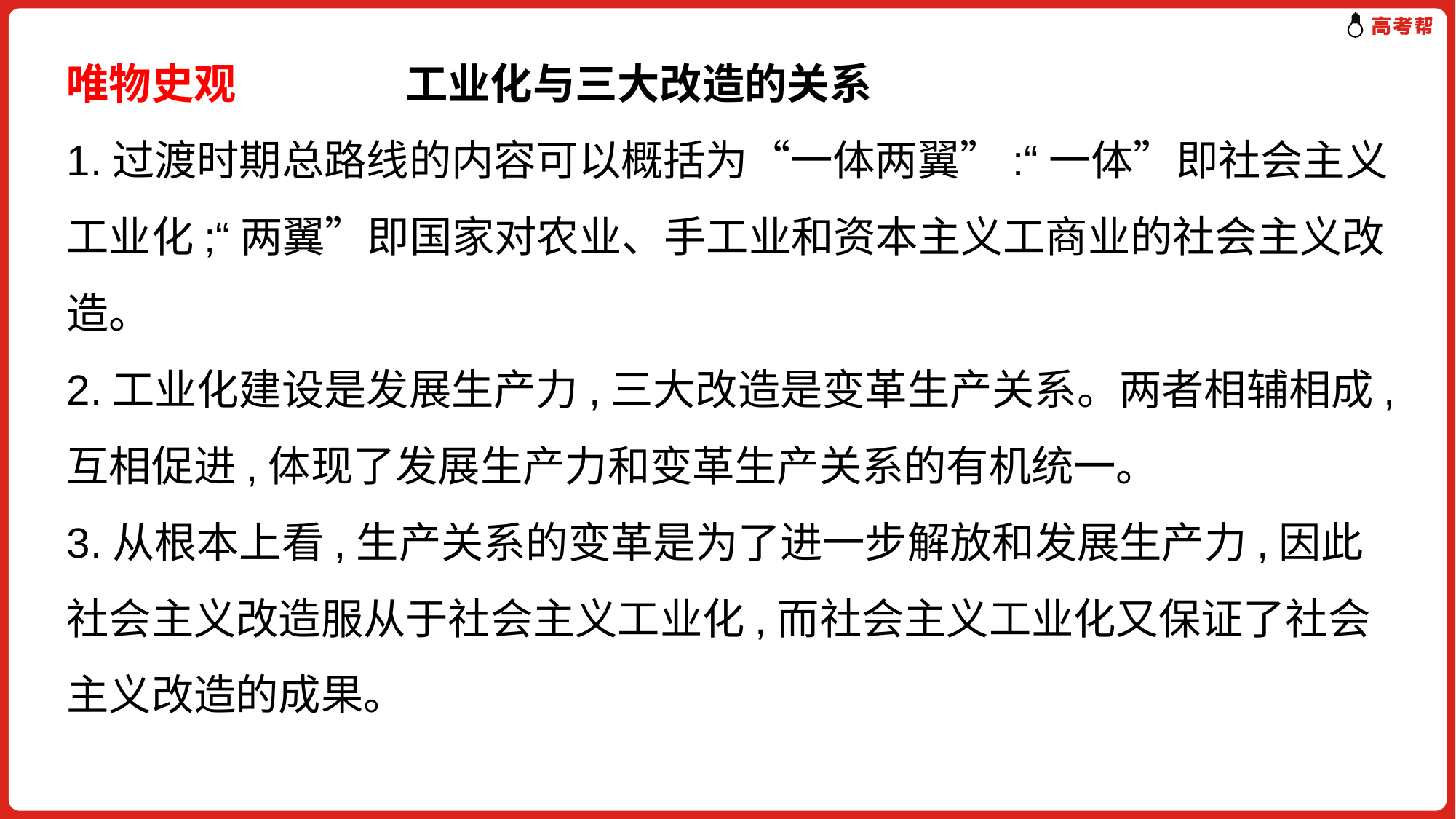

唯物史观　　　　工业化与三大改造的关系
1.过渡时期总路线的内容可以概括为“一体两翼”:“一体”即社会主义工业化;“两翼”即国家对农业、手工业和资本主义工商业的社会主义改造。
2.工业化建设是发展生产力,三大改造是变革生产关系。两者相辅相成,互相促进,体现了发展生产力和变革生产关系的有机统一。
3.从根本上看,生产关系的变革是为了进一步解放和发展生产力,因此社会主义改造服从于社会主义工业化,而社会主义工业化又保证了社会主义改造的成果。